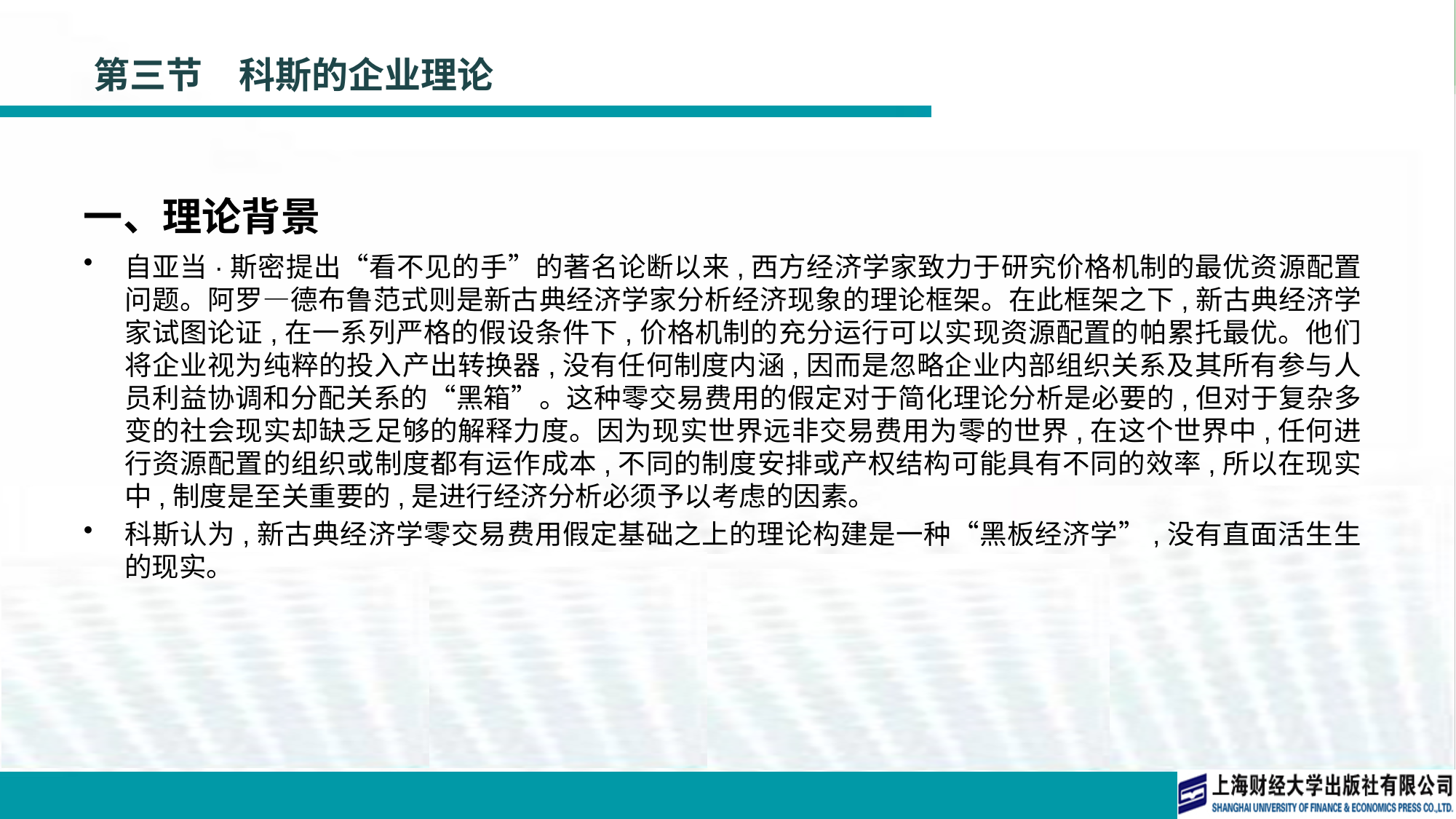

# 第三节　科斯的企业理论
一、理论背景
自亚当·斯密提出“看不见的手”的著名论断以来,西方经济学家致力于研究价格机制的最优资源配置问题。阿罗—德布鲁范式则是新古典经济学家分析经济现象的理论框架。在此框架之下,新古典经济学家试图论证,在一系列严格的假设条件下,价格机制的充分运行可以实现资源配置的帕累托最优。他们将企业视为纯粹的投入产出转换器,没有任何制度内涵,因而是忽略企业内部组织关系及其所有参与人员利益协调和分配关系的“黑箱”。这种零交易费用的假定对于简化理论分析是必要的,但对于复杂多变的社会现实却缺乏足够的解释力度。因为现实世界远非交易费用为零的世界,在这个世界中,任何进行资源配置的组织或制度都有运作成本,不同的制度安排或产权结构可能具有不同的效率,所以在现实中,制度是至关重要的,是进行经济分析必须予以考虑的因素。
科斯认为,新古典经济学零交易费用假定基础之上的理论构建是一种“黑板经济学”,没有直面活生生的现实。